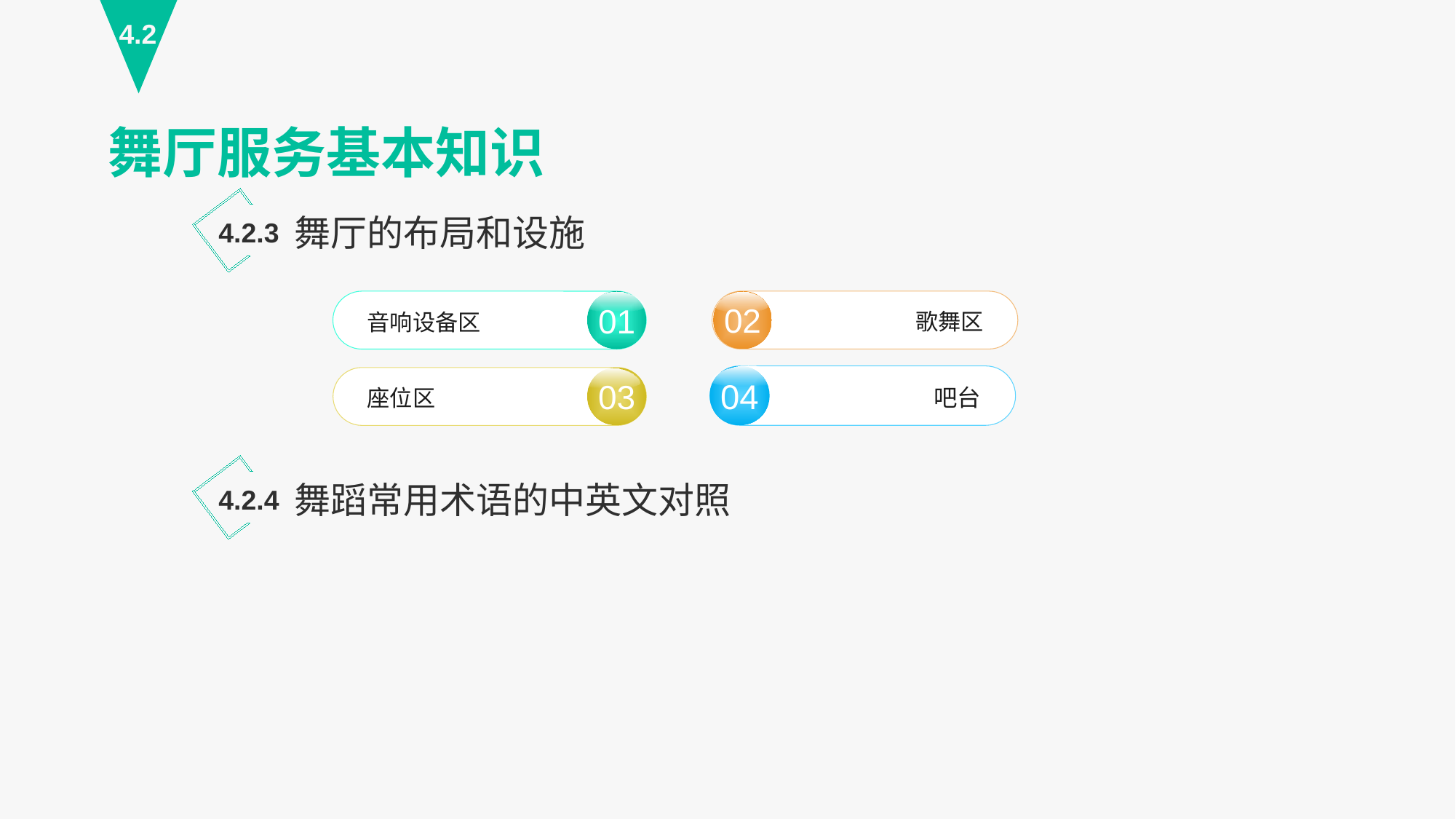

4.2
舞厅服务基本知识

舞厅的布局和设施
4.2.3

02
歌舞区

01
音响设备区

04
吧台

03
座位区

舞蹈常用术语的中英文对照
4.2.4